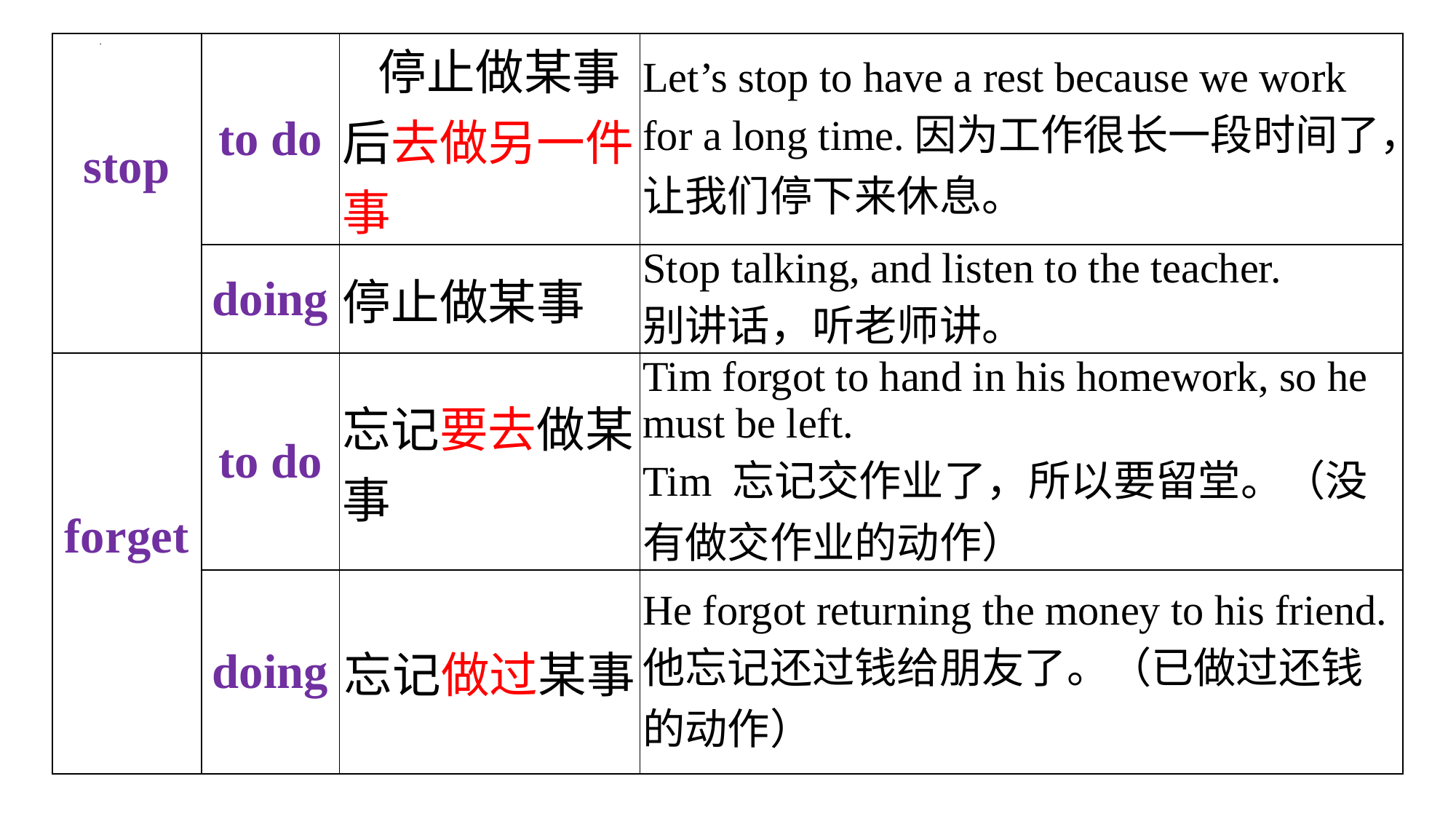

| stop | to do | 停止做某事后去做另一件事 | Let’s stop to have a rest because we work for a long time.因为工作很长一段时间了，让我们停下来休息。 |
| --- | --- | --- | --- |
|  | doing | 停止做某事 | Stop talking, and listen to the teacher. 别讲话，听老师讲。 |
| forget | to do | 忘记要去做某事 | Tim forgot to hand in his homework, so he must be left. Tim 忘记交作业了，所以要留堂。（没有做交作业的动作） |
|  | doing | 忘记做过某事 | He forgot returning the money to his friend. 他忘记还过钱给朋友了。（已做过还钱的动作） |